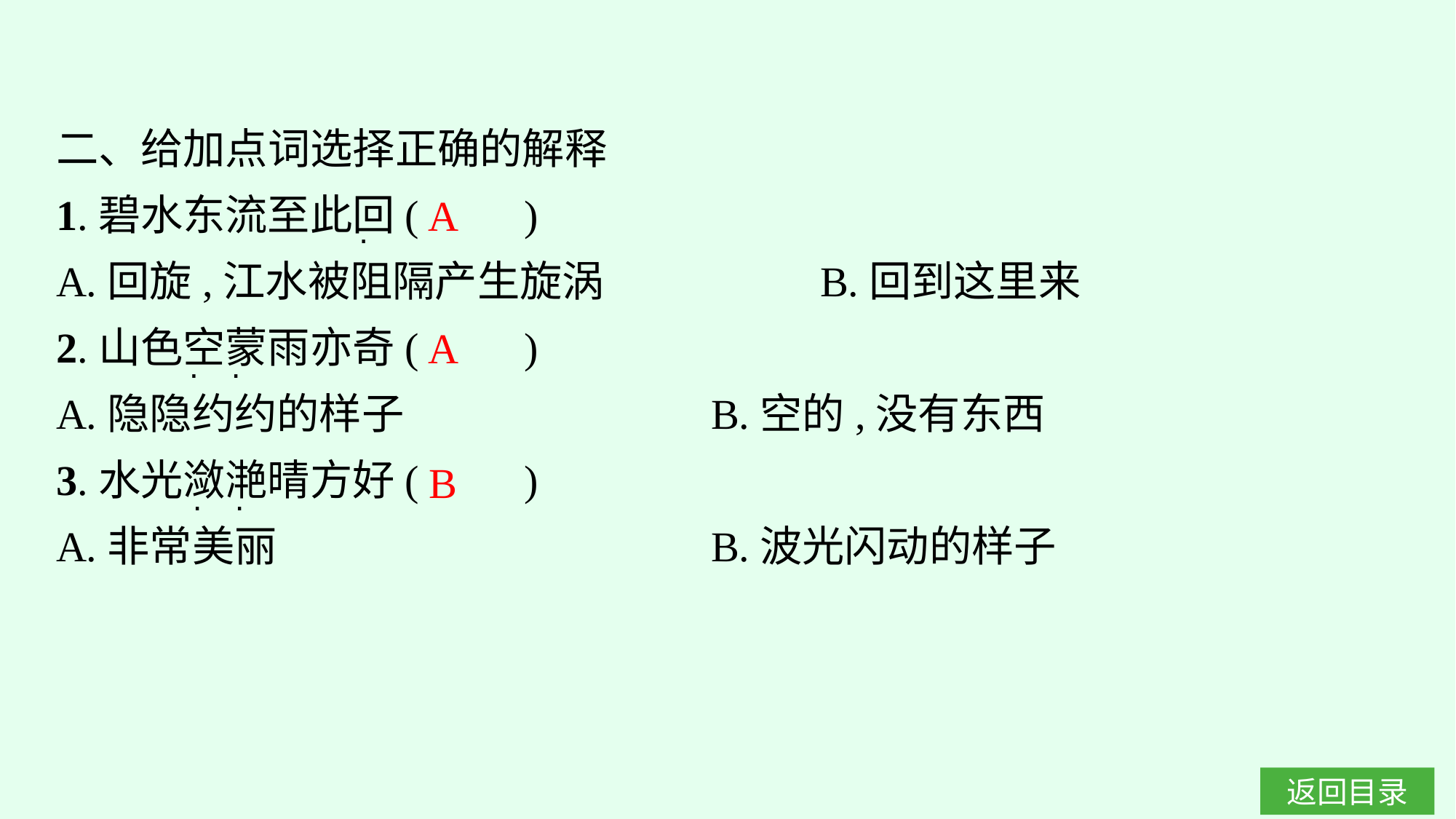

二、给加点词选择正确的解释
1.碧水东流至此回(　　)
A.回旋,江水被阻隔产生旋涡		B.回到这里来
2.山色空蒙雨亦奇(　　)
A.隐隐约约的样子				B.空的,没有东西
3.水光潋滟晴方好(　　)
A.非常美丽					B.波光闪动的样子
A
·
A
·
·
B
·
·